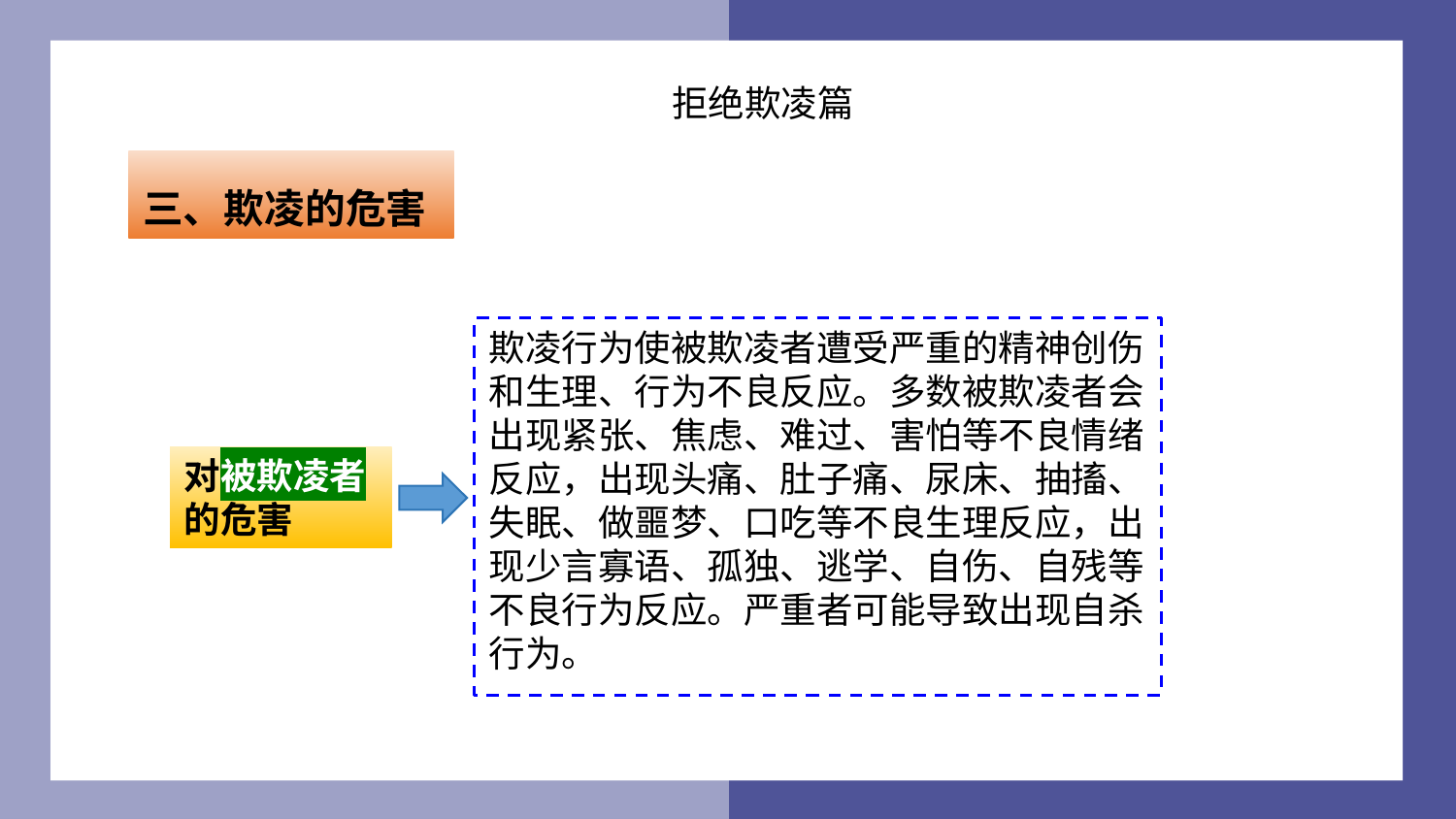

拒绝欺凌篇
三、欺凌的危害
欺凌行为使被欺凌者遭受严重的精神创伤和生理、行为不良反应。多数被欺凌者会出现紧张、焦虑、难过、害怕等不良情绪反应，出现头痛、肚子痛、尿床、抽搐、失眠、做噩梦、口吃等不良生理反应，出现少言寡语、孤独、逃学、自伤、自残等不良行为反应。严重者可能导致出现自杀行为。
对被欺凌者的危害